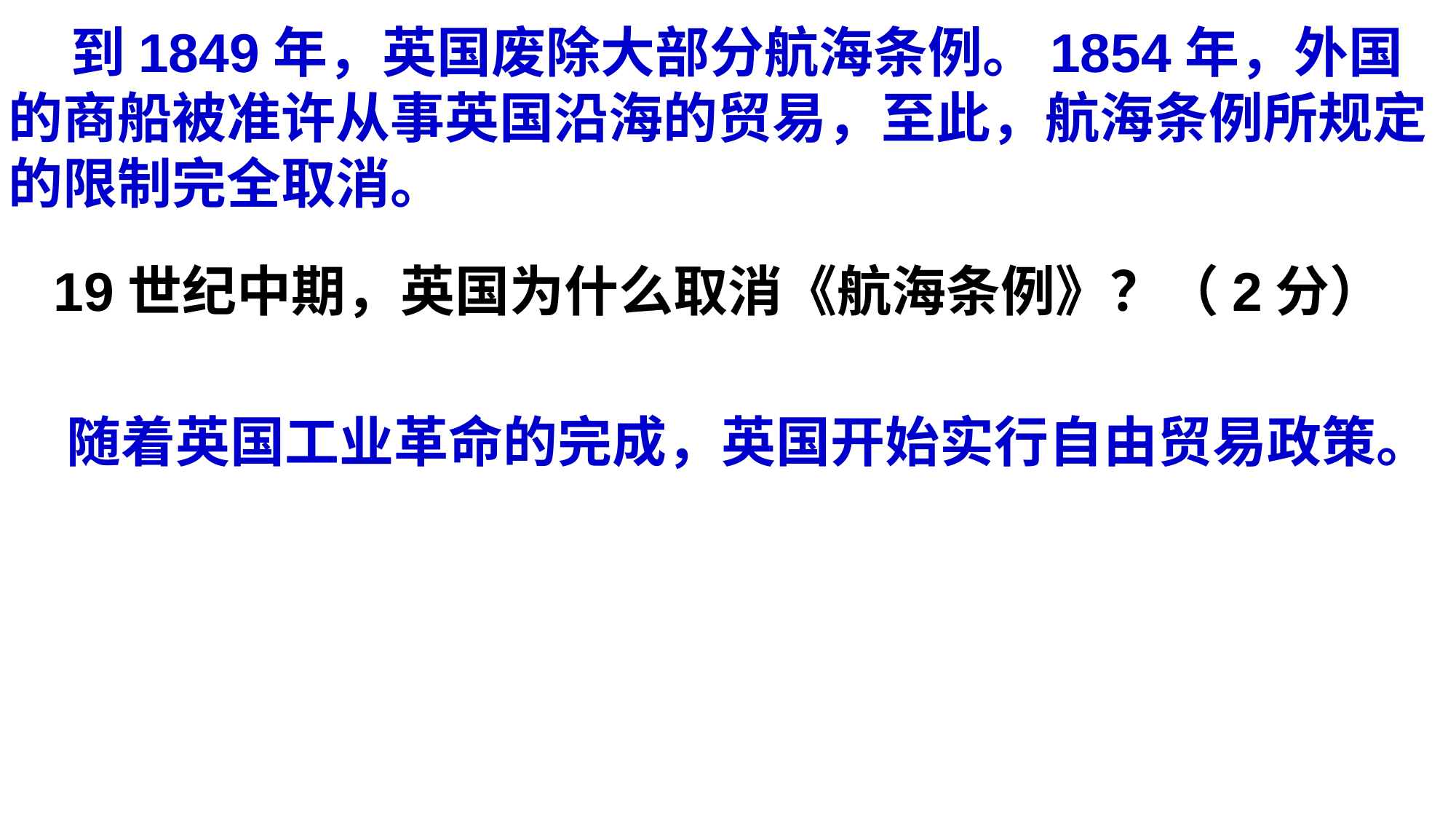

到1849年，英国废除大部分航海条例。1854年，外国的商船被准许从事英国沿海的贸易，至此，航海条例所规定的限制完全取消。
19世纪中期，英国为什么取消《航海条例》？（2分）
随着英国工业革命的完成，英国开始实行自由贸易政策。